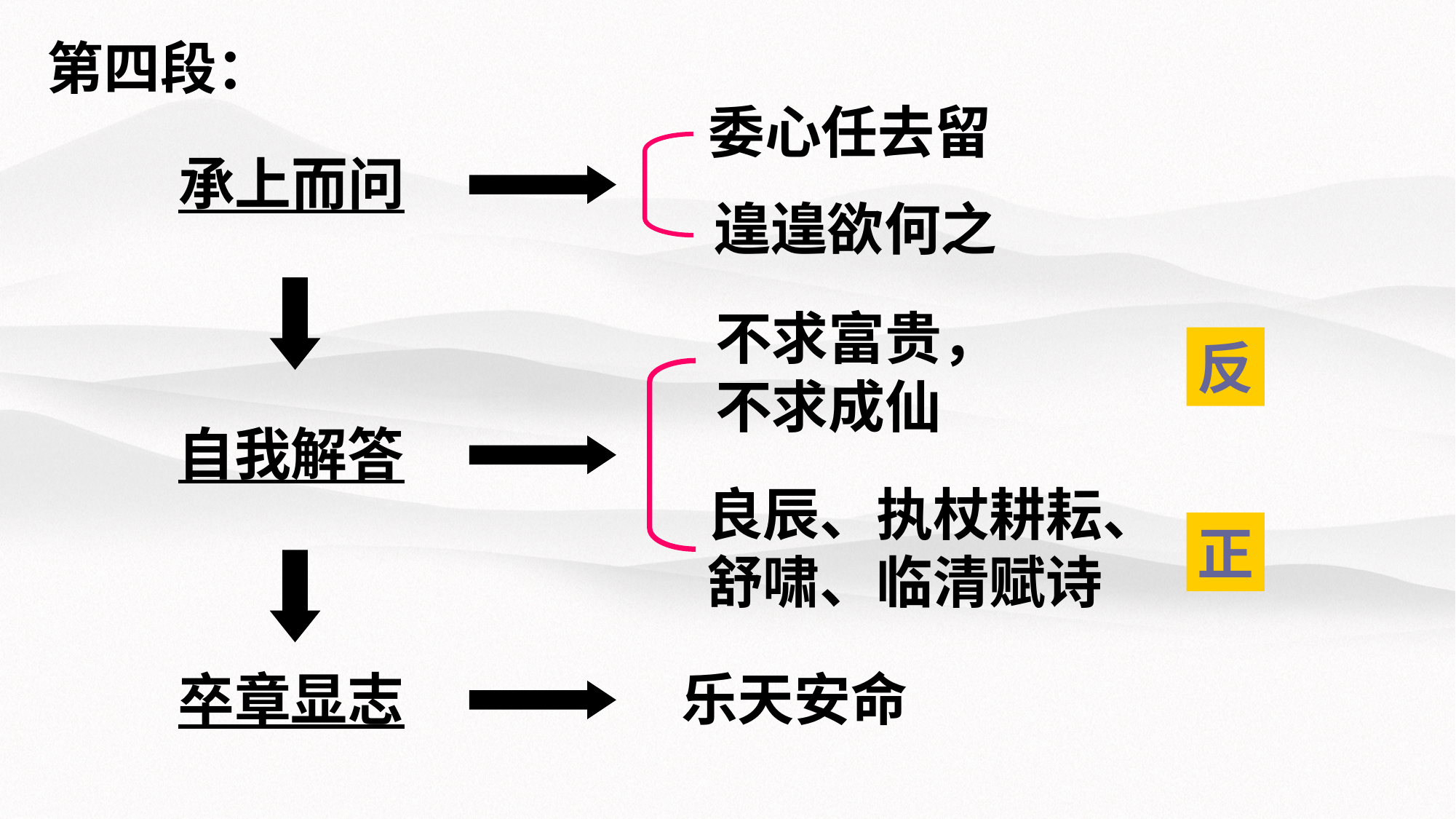

第四段：
委心任去留

承上而问
遑遑欲何之

不求富贵，
不求成仙
反

自我解答
良辰、执杖耕耘、
舒啸、临清赋诗
正

卒章显志
乐天安命